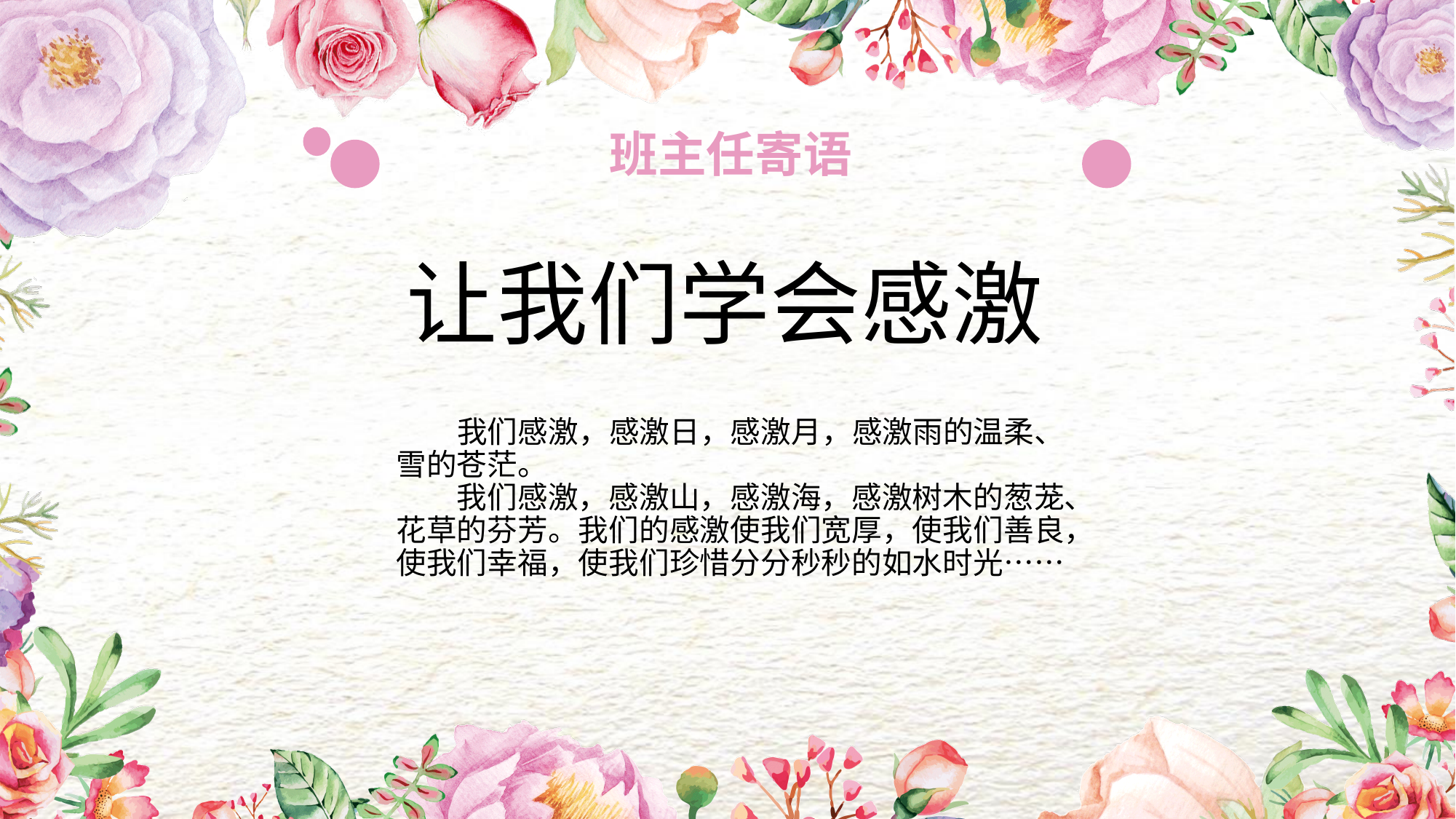

班主任寄语

# 让我们学会感激
        我们感激，感激日，感激月，感激雨的温柔、雪的苍茫。
　　我们感激，感激山，感激海，感激树木的葱茏、花草的芬芳。我们的感激使我们宽厚，使我们善良，使我们幸福，使我们珍惜分分秒秒的如水时光……